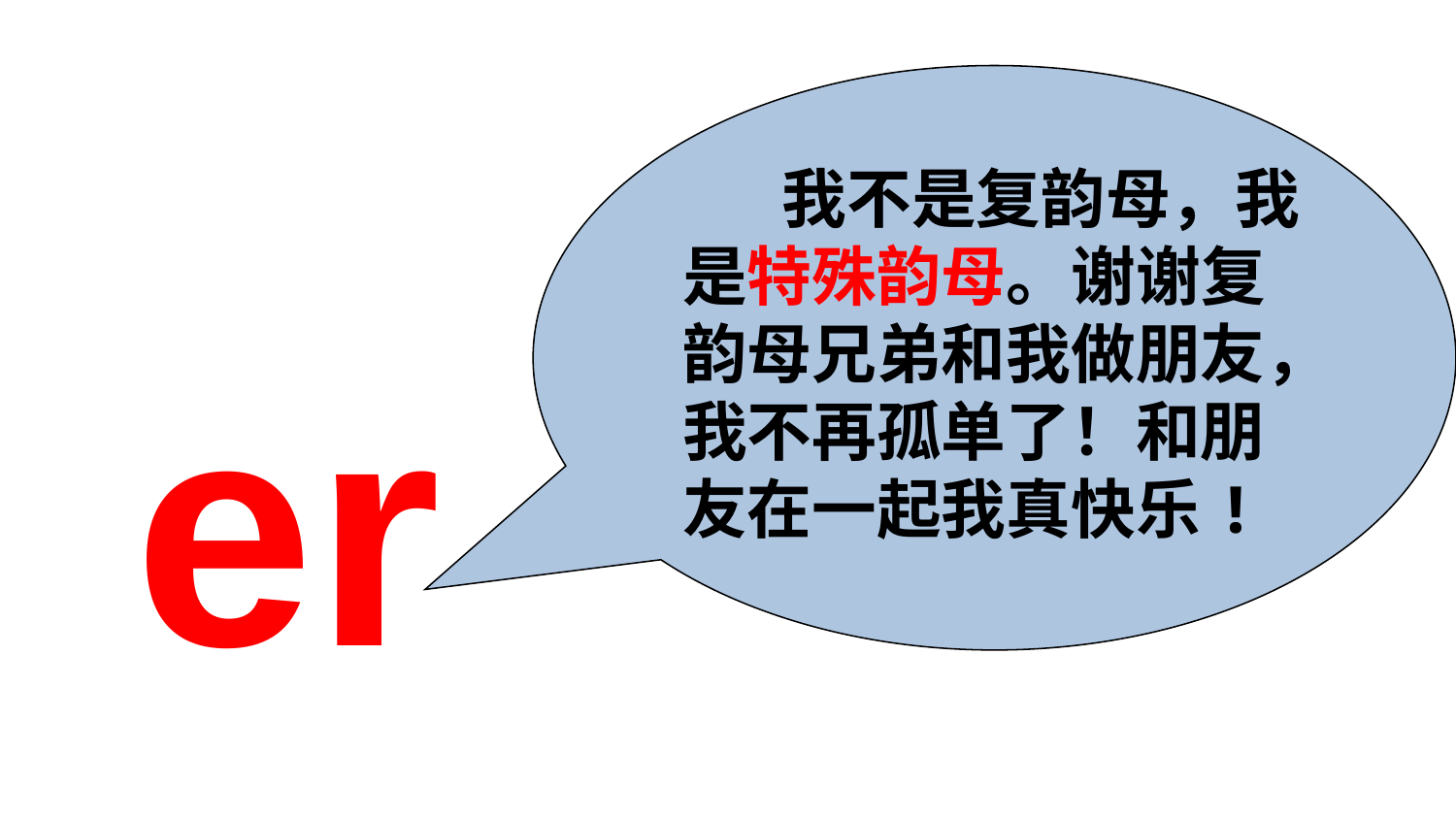

我不是复韵母，我是特殊韵母。谢谢复韵母兄弟和我做朋友，我不再孤单了！和朋友在一起我真快乐!

er